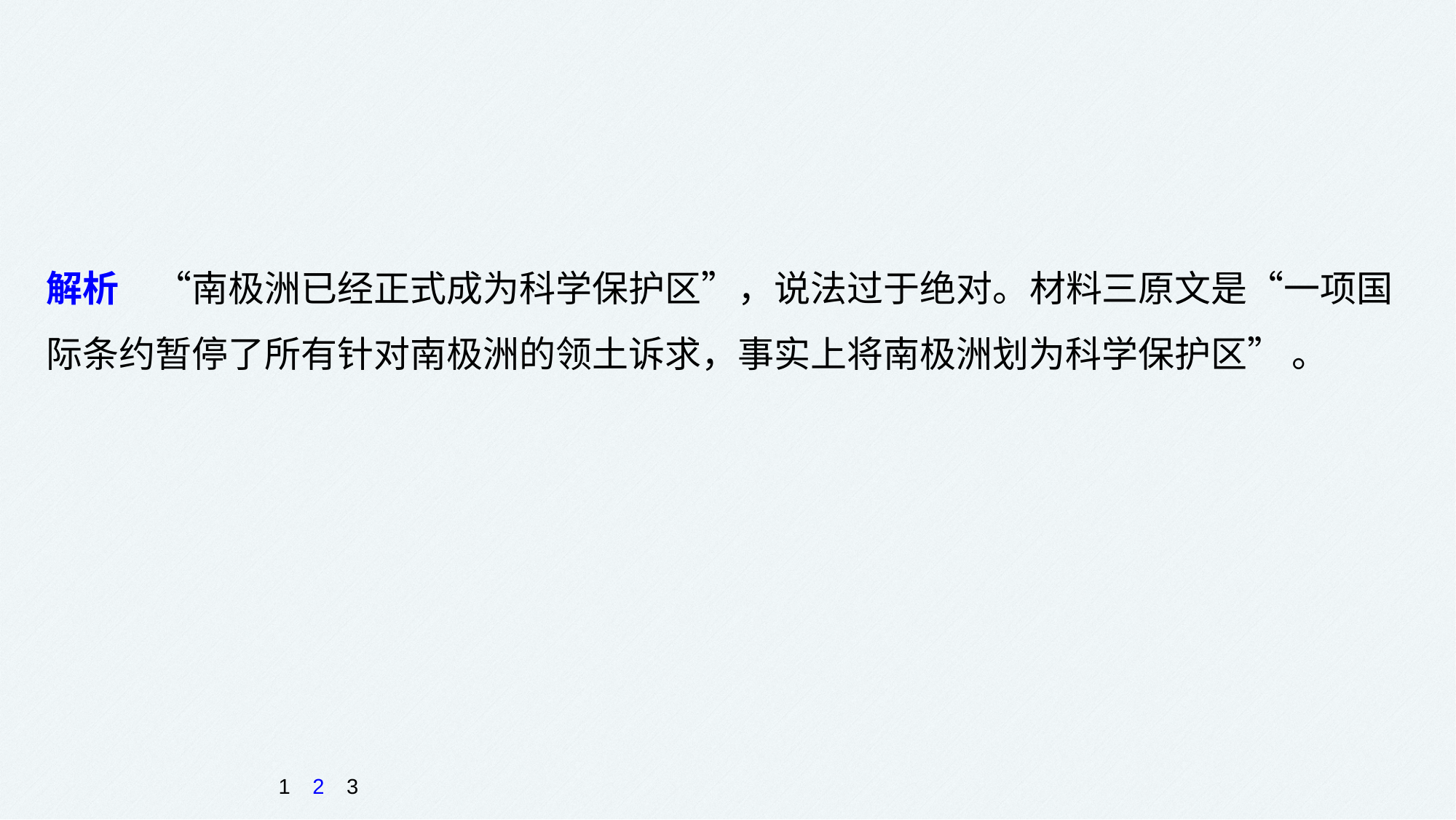

解析　“南极洲已经正式成为科学保护区”，说法过于绝对。材料三原文是“一项国际条约暂停了所有针对南极洲的领土诉求，事实上将南极洲划为科学保护区” 。
1
2
3